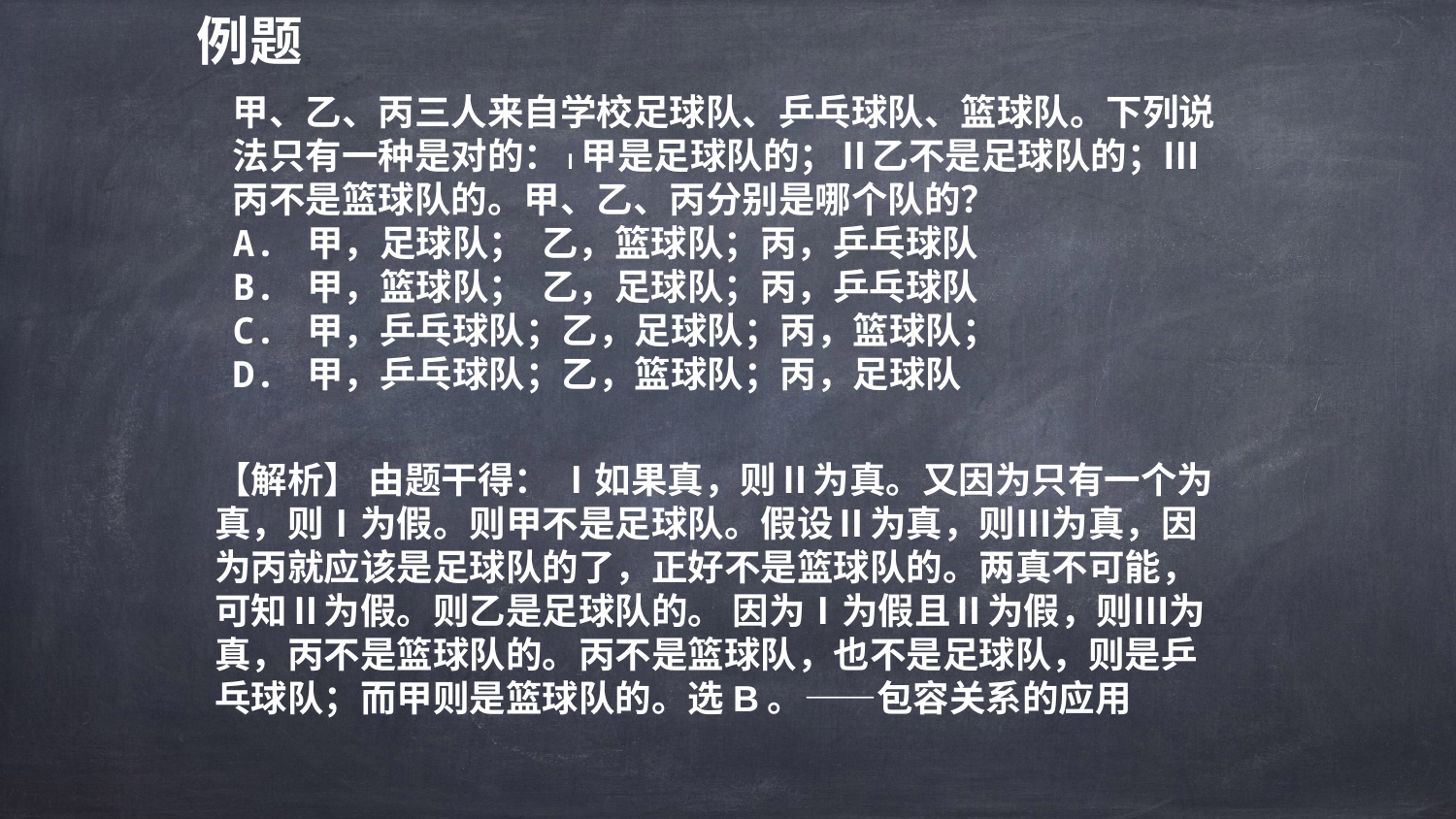

例题
甲、乙、丙三人来自学校足球队、乒乓球队、篮球队。下列说法只有一种是对的：Ⅰ甲是足球队的；Ⅱ乙不是足球队的；Ⅲ丙不是篮球队的。甲、乙、丙分别是哪个队的？
A. 甲，足球队；  乙，篮球队；丙，乒乓球队
B. 甲，篮球队；  乙，足球队；丙，乒乓球队
C. 甲，乒乓球队；乙，足球队；丙，篮球队；
D. 甲，乒乓球队；乙，篮球队；丙，足球队
【解析】 由题干得： Ⅰ如果真，则Ⅱ为真。又因为只有一个为真，则Ⅰ为假。则甲不是足球队。假设Ⅱ为真，则Ⅲ为真，因为丙就应该是足球队的了，正好不是篮球队的。两真不可能，可知Ⅱ为假。则乙是足球队的。 因为Ⅰ为假且Ⅱ为假，则Ⅲ为真，丙不是篮球队的。丙不是篮球队，也不是足球队，则是乒乓球队；而甲则是篮球队的。选B。——包容关系的应用